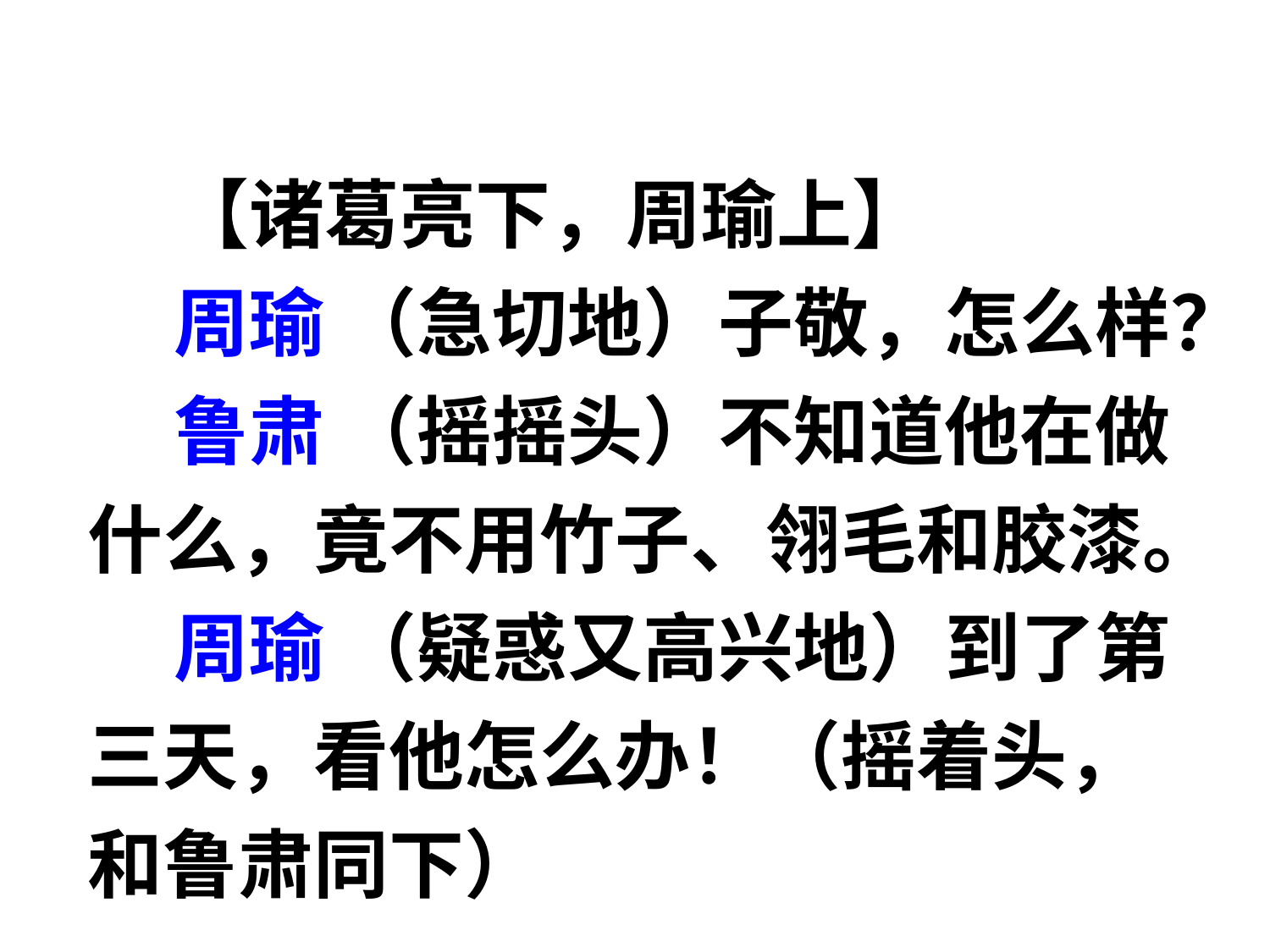

【诸葛亮下，周瑜上】
    周瑜 （急切地）子敬，怎么样？
    鲁肃 （摇摇头）不知道他在做什么，竟不用竹子、翎毛和胶漆。
    周瑜 （疑惑又高兴地）到了第三天，看他怎么办！（摇着头，和鲁肃同下）